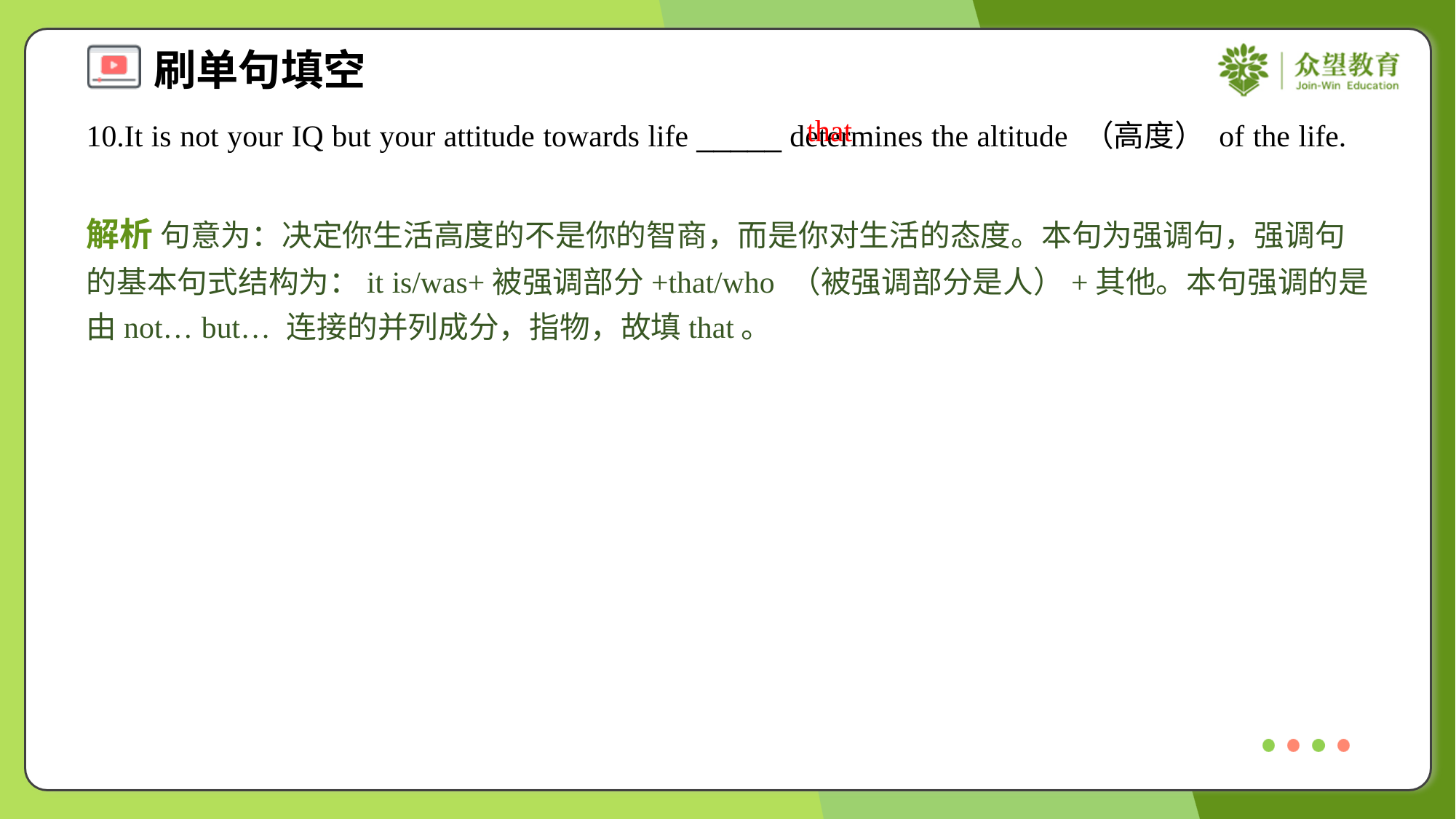

that
10.It is not your IQ but your attitude towards life _____ determines the altitude （高度） of the life.
解析 句意为：决定你生活高度的不是你的智商，而是你对生活的态度。本句为强调句，强调句的基本句式结构为：it is/was+被强调部分+that/who （被强调部分是人）+其他。本句强调的是由not… but… 连接的并列成分，指物，故填that。